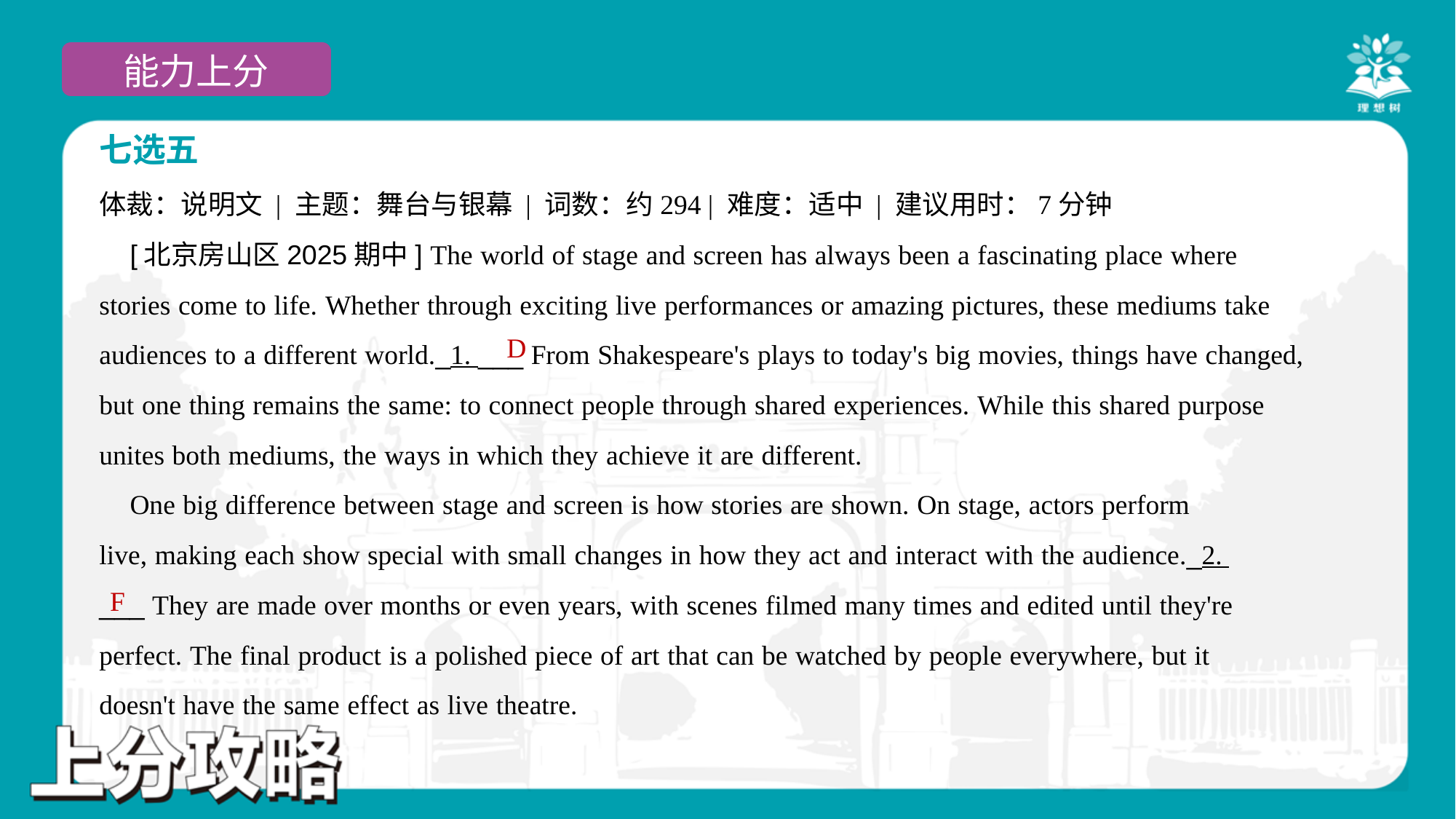

七选五
体裁：说明文 | 主题：舞台与银幕 | 词数：约294 | 难度：适中 | 建议用时：7分钟
    [北京房山区2025期中] The world of stage and screen has always been a fascinating place where
stories come to life. Whether through exciting live performances or amazing pictures, these mediums take
audiences to a different world._1. ___ From Shakespeare's plays to today's big movies, things have changed,
but one thing remains the same: to connect people through shared experiences. While this shared purpose
unites both mediums, the ways in which they achieve it are different.
    One big difference between stage and screen is how stories are shown. On stage, actors perform
live, making each show special with small changes in how they act and interact with the audience._2.
___ They are made over months or even years, with scenes filmed many times and edited until they're
perfect. The final product is a polished piece of art that can be watched by people everywhere, but it
doesn't have the same effect as live theatre.

D
F